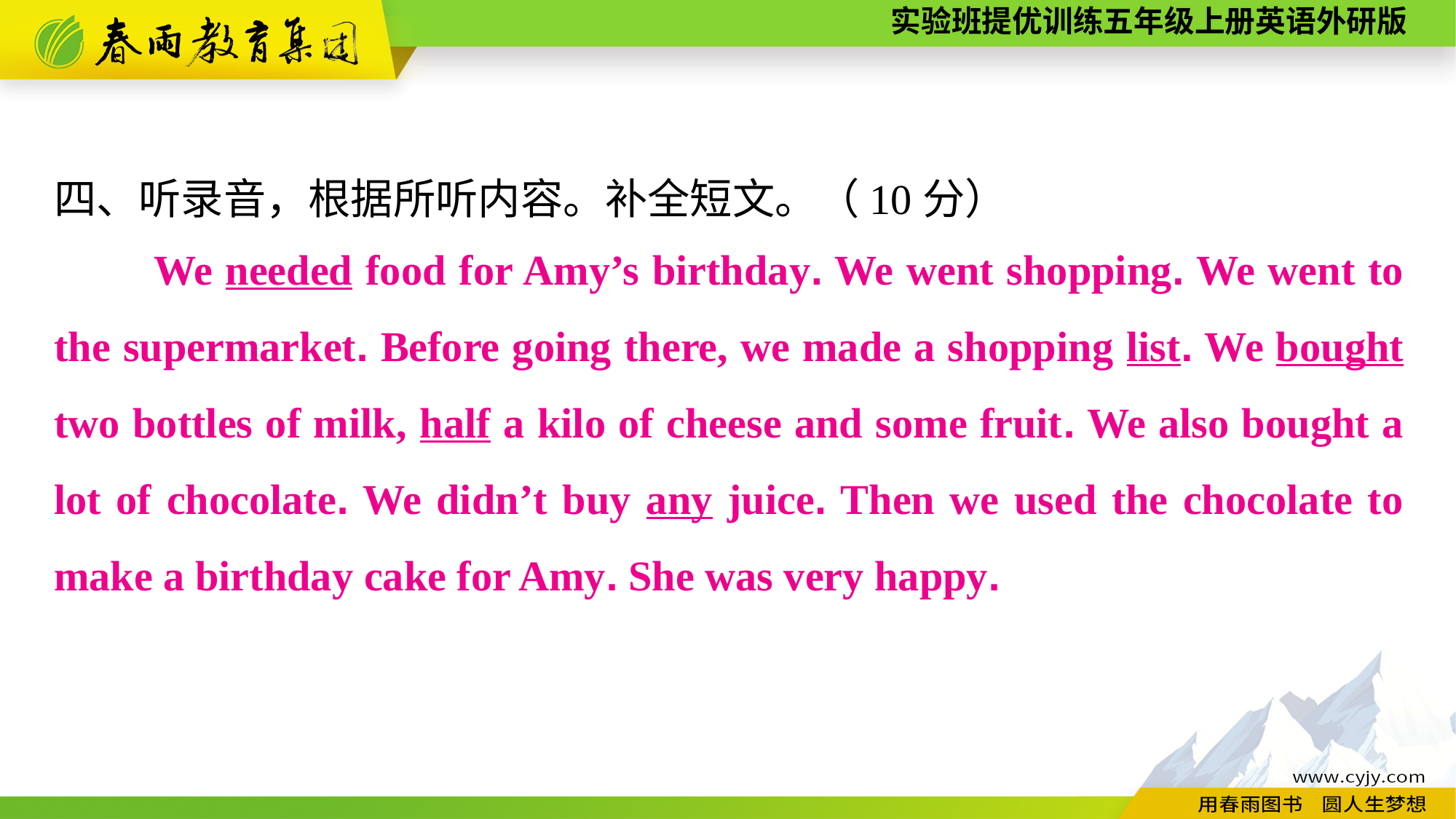

四、听录音，根据所听内容。补全短文。（10分）
　　We needed food for Amy’s birthday. We went shopping. We went to the supermarket. Before going there, we made a shopping list. We bought two bottles of milk, half a kilo of cheese and some fruit. We also bought a lot of chocolate. We didn’t buy any juice. Then we used the chocolate to make a birthday cake for Amy. She was very happy.